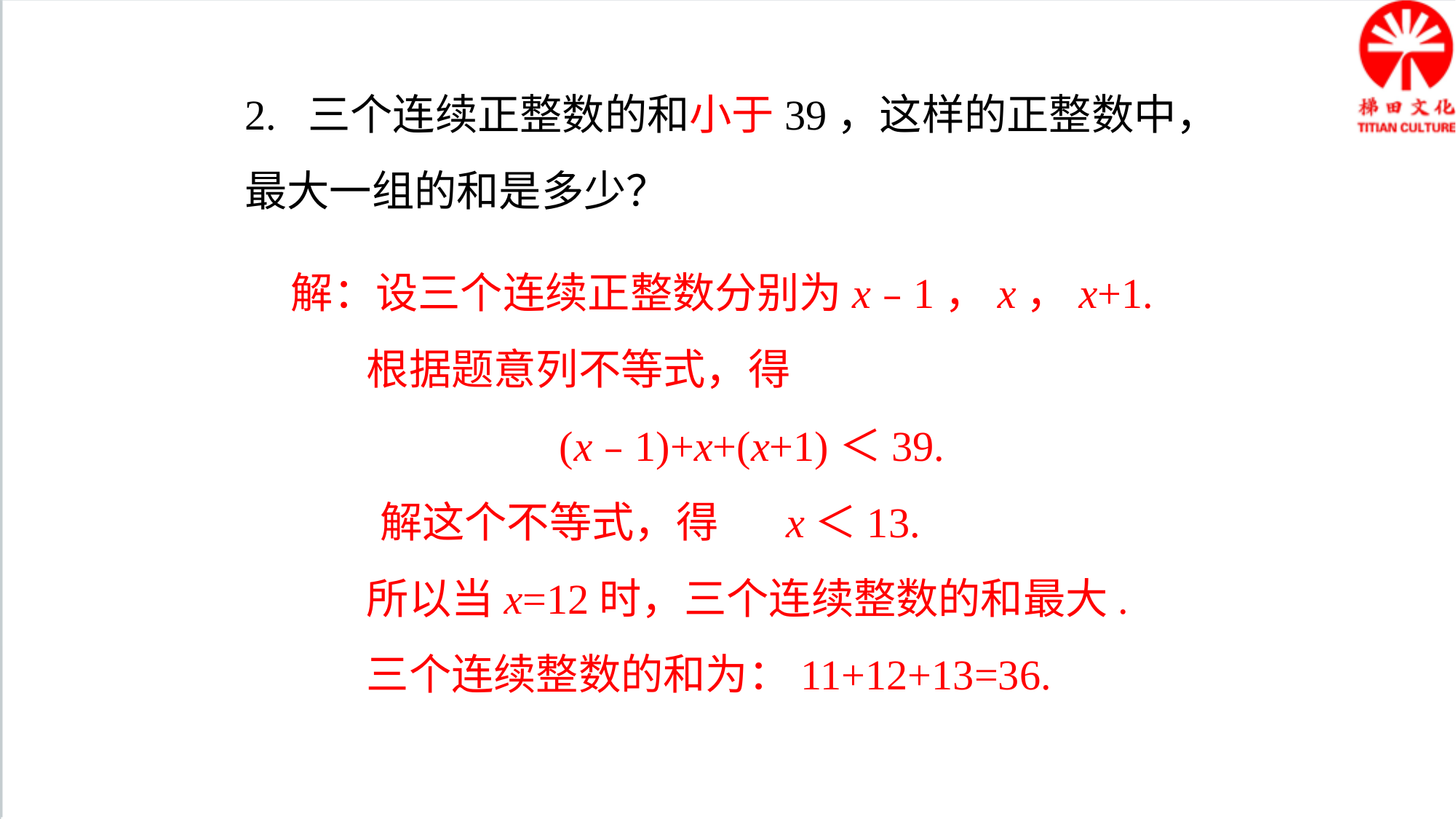

2.  三个连续正整数的和小于39，这样的正整数中，最大一组的和是多少？
    解：设三个连续正整数分别为x﹣1，x，x+1.
            根据题意列不等式，得
                              (x﹣1)+x+(x+1)＜39.
            解这个不等式，得      x＜13.
            所以当x=12时，三个连续整数的和最大.
            三个连续整数的和为：11+12+13=36.